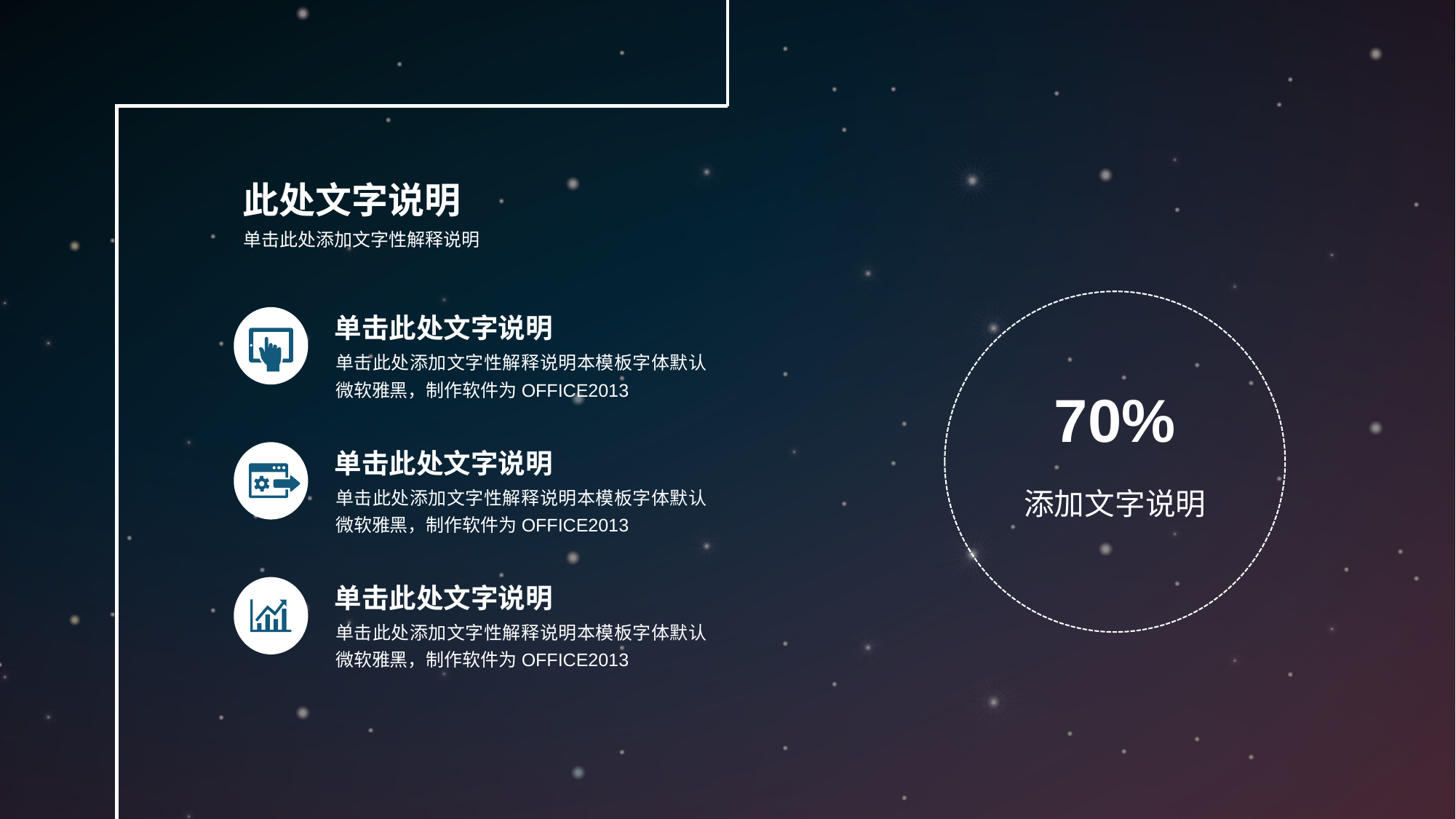

此处文字说明
单击此处添加文字性解释说明

70%
添加文字说明
单击此处文字说明

单击此处添加文字性解释说明本模板字体默认微软雅黑，制作软件为OFFICE2013

单击此处文字说明

单击此处添加文字性解释说明本模板字体默认微软雅黑，制作软件为OFFICE2013

单击此处文字说明

单击此处添加文字性解释说明本模板字体默认微软雅黑，制作软件为OFFICE2013